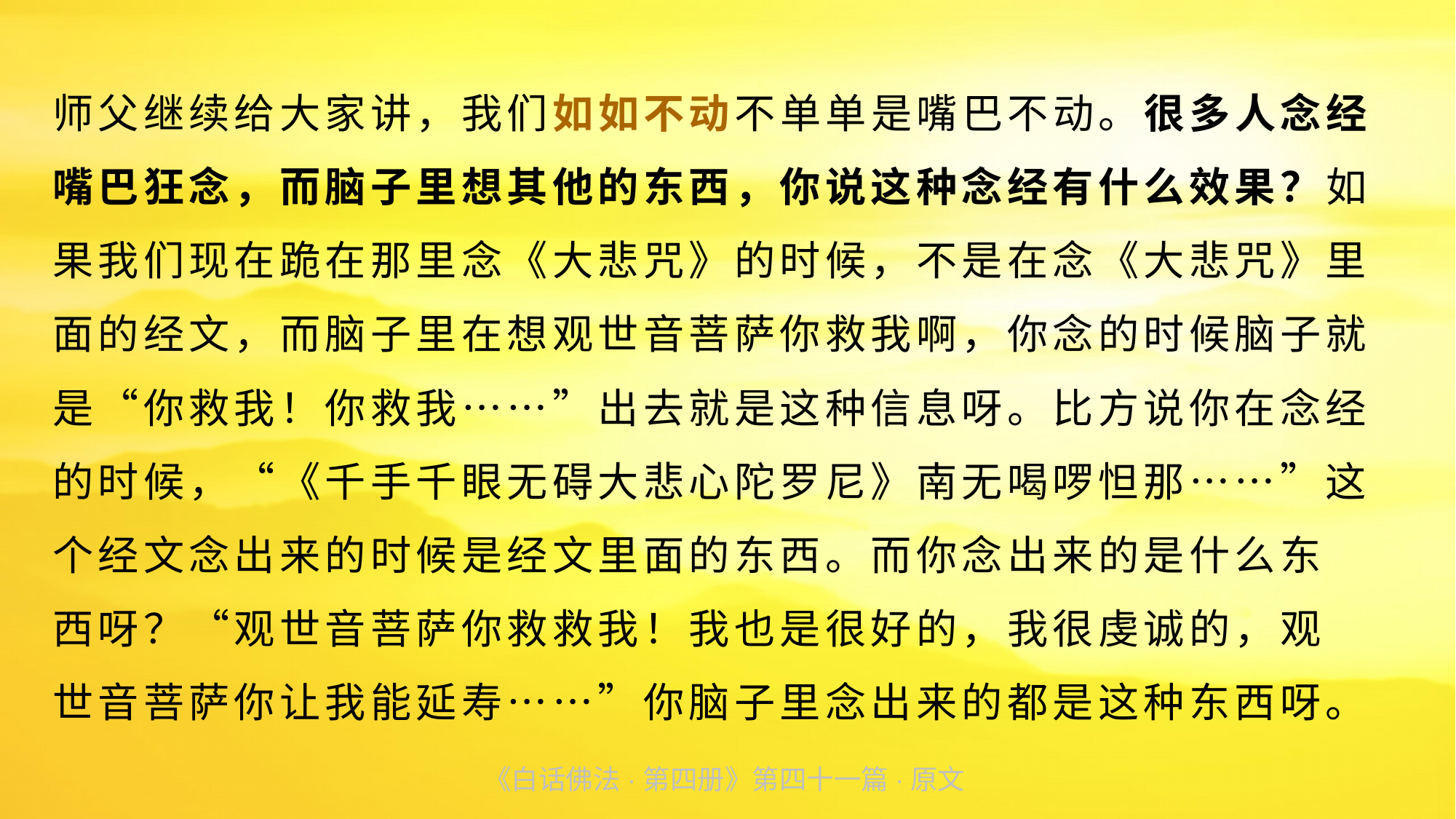

师父继续给大家讲，我们如如不动不单单是嘴巴不动。很多人念经嘴巴狂念，而脑子里想其他的东西，你说这种念经有什么效果？如果我们现在跪在那里念《大悲咒》的时候，不是在念《大悲咒》里面的经文，而脑子里在想观世音菩萨你救我啊，你念的时候脑子就是“你救我！你救我……”出去就是这种信息呀。比方说你在念经的时候，“《千手千眼无碍大悲心陀罗尼》南无喝啰怛那……”这个经文念出来的时候是经文里面的东西。而你念出来的是什么东
西呀？“观世音菩萨你救救我！我也是很好的，我很虔诚的，观
世音菩萨你让我能延寿……”你脑子里念出来的都是这种东西呀。
《白话佛法·第四册》第四十一篇·原文